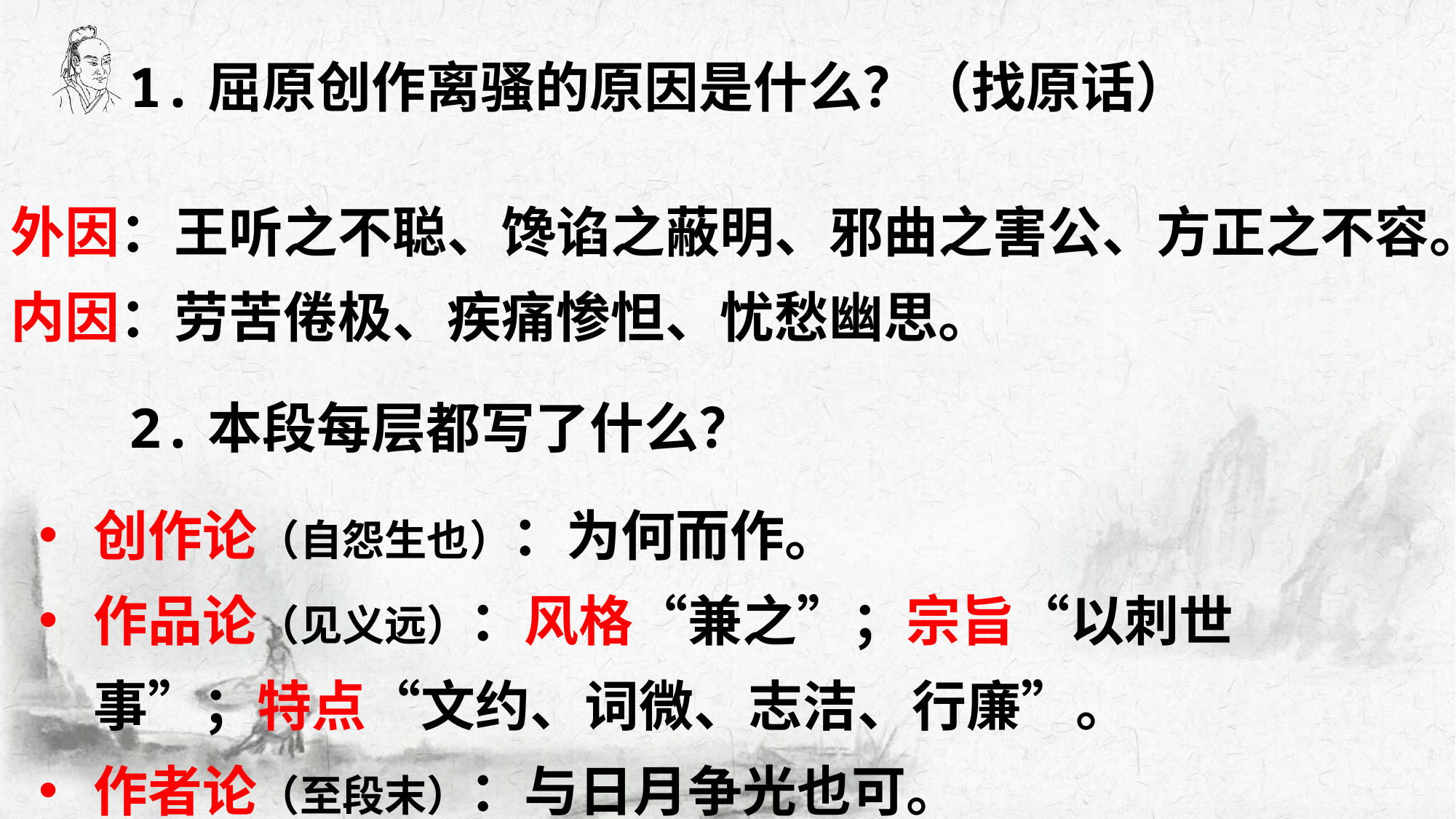

1.屈原创作离骚的原因是什么？（找原话）

2.本段每层都写了什么？
政论文
外因：王听之不聪、馋谄之蔽明、邪曲之害公、方正之不容。
内因：劳苦倦极、疾痛惨怛、忧愁幽思。
创作论（自怨生也）：为何而作。
作品论（见义远）：风格“兼之”；宗旨“以刺世事”；特点“文约、词微、志洁、行廉”。
作者论（至段末）：与日月争光也可。